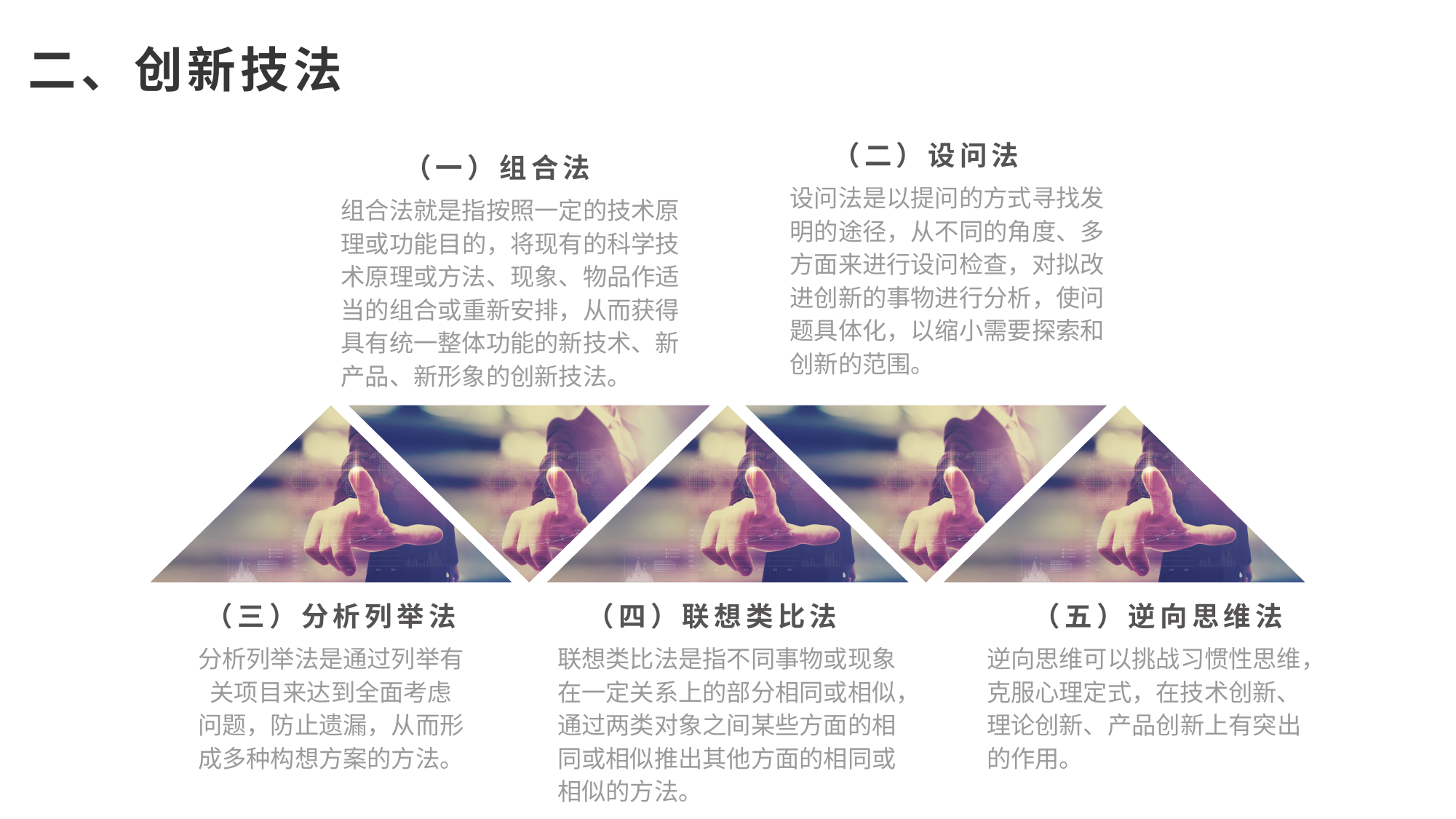

二、创新技法
（二）设问法
设问法是以提问的方式寻找发明的途径，从不同的角度、多方面来进行设问检查，对拟改进创新的事物进行分析，使问题具体化，以缩小需要探索和创新的范围。
（一）组合法
组合法就是指按照一定的技术原理或功能目的，将现有的科学技术原理或方法、现象、物品作适当的组合或重新安排，从而获得具有统一整体功能的新技术、新产品、新形象的创新技法。

（三）分析列举法
分析列举法是通过列举有关项目来达到全面考虑
问题，防止遗漏，从而形成多种构想方案的方法。
（四）联想类比法
联想类比法是指不同事物或现象在一定关系上的部分相同或相似，通过两类对象之间某些方面的相同或相似推出其他方面的相同或相似的方法。
（五）逆向思维法
逆向思维可以挑战习惯性思维，克服心理定式，在技术创新、理论创新、产品创新上有突出的作用。